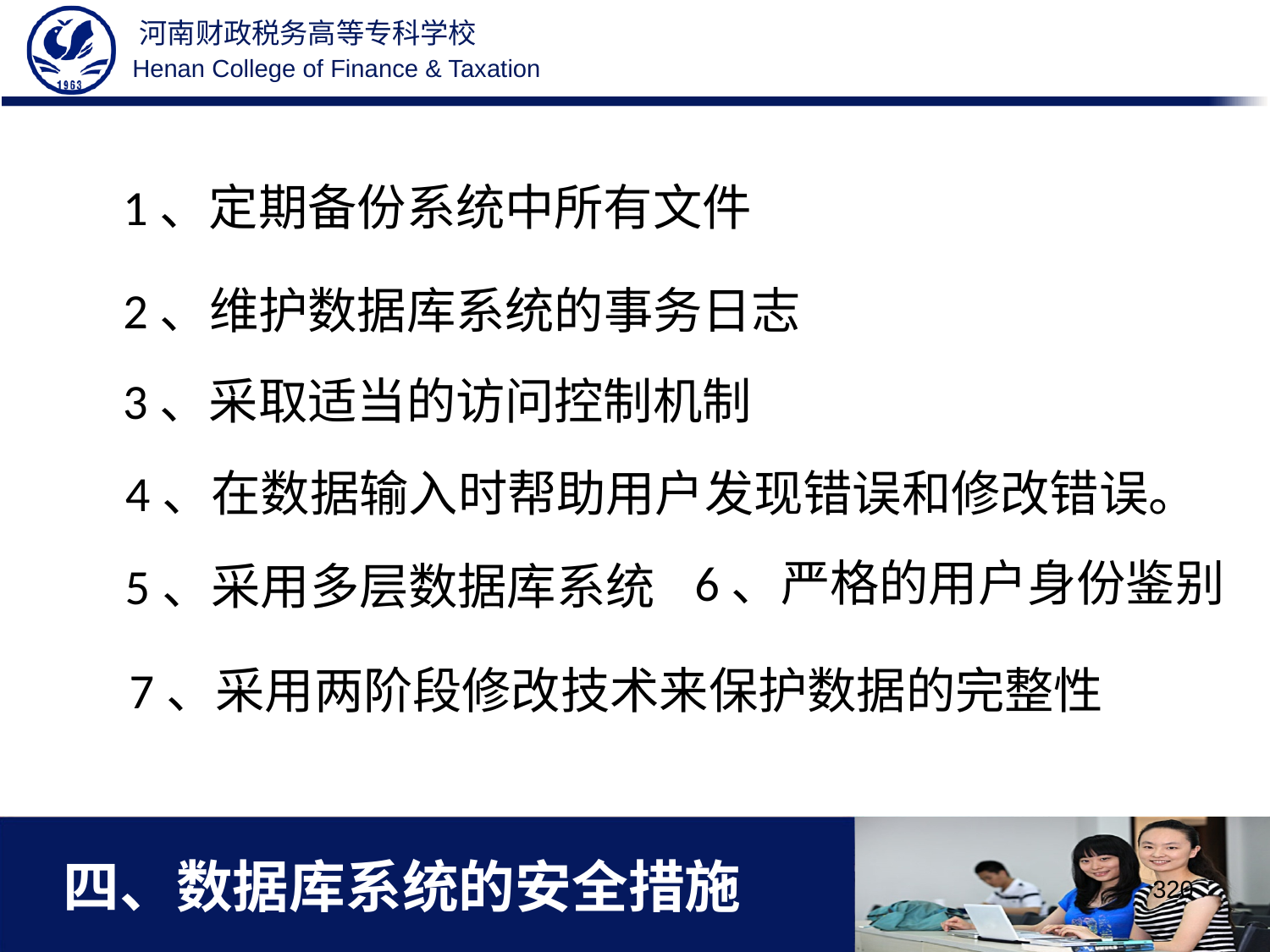

1、定期备份系统中所有文件
2、维护数据库系统的事务日志
3、采取适当的访问控制机制
4、在数据输入时帮助用户发现错误和修改错误。
6、严格的用户身份鉴别
5、采用多层数据库系统
7、采用两阶段修改技术来保护数据的完整性
四、数据库系统的安全措施
320